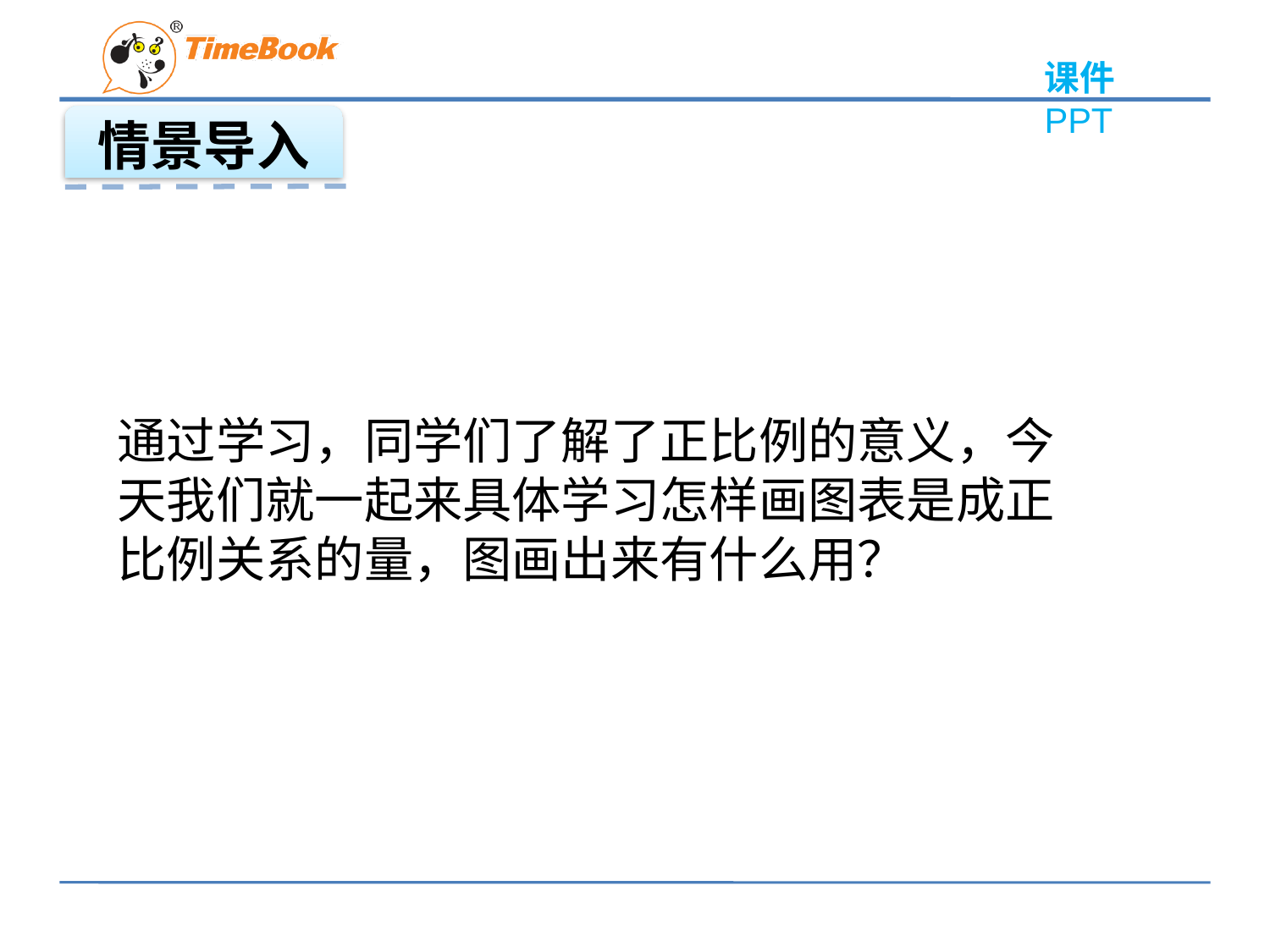

情景导入
通过学习，同学们了解了正比例的意义，今天我们就一起来具体学习怎样画图表是成正比例关系的量，图画出来有什么用？